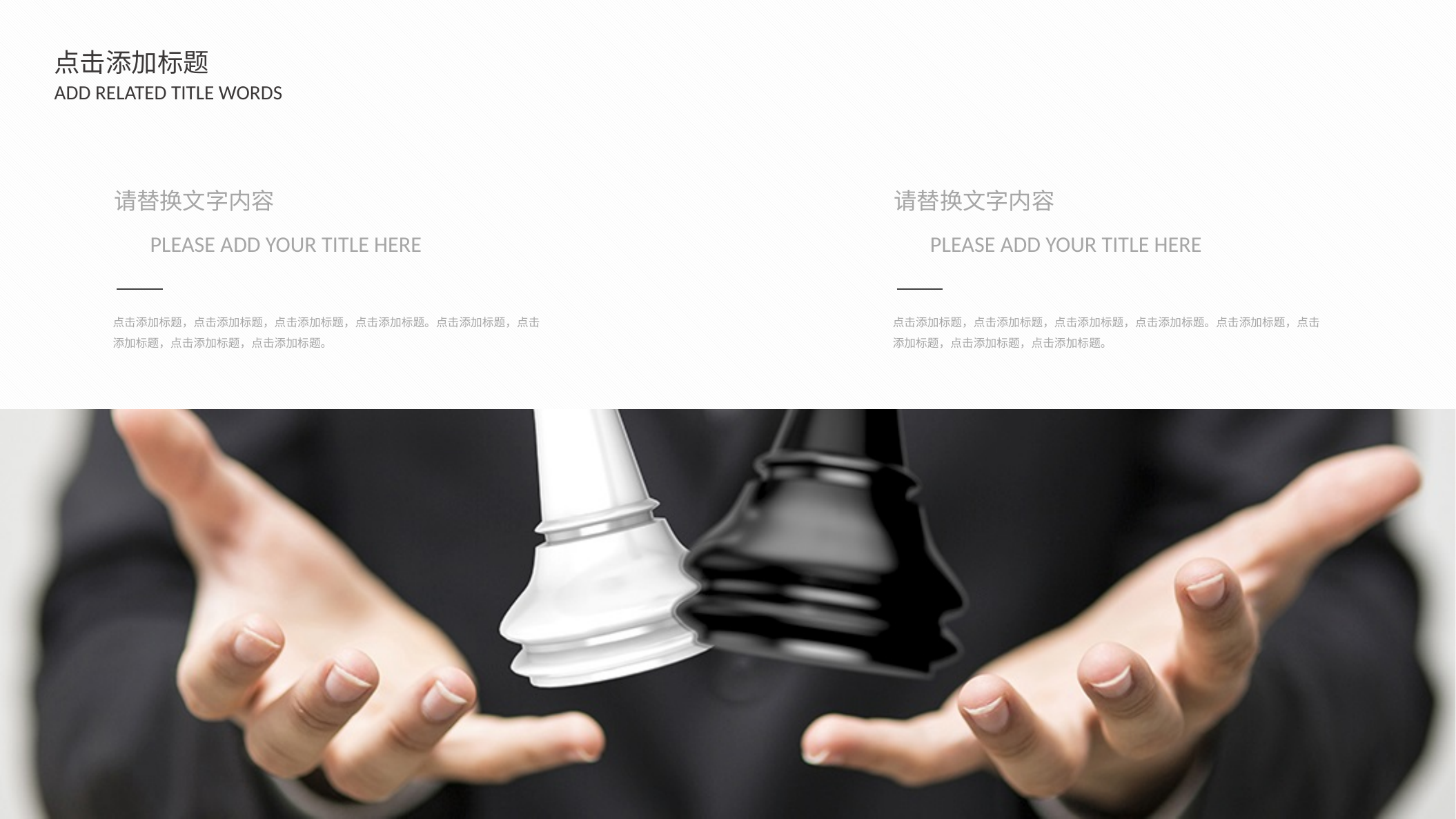

点击添加标题
ADD RELATED TITLE WORDS
请替换文字内容
PLEASE ADD YOUR TITLE HERE

点击添加标题，点击添加标题，点击添加标题，点击添加标题。点击添加标题，点击添加标题，点击添加标题，点击添加标题。
请替换文字内容
PLEASE ADD YOUR TITLE HERE

点击添加标题，点击添加标题，点击添加标题，点击添加标题。点击添加标题，点击添加标题，点击添加标题，点击添加标题。